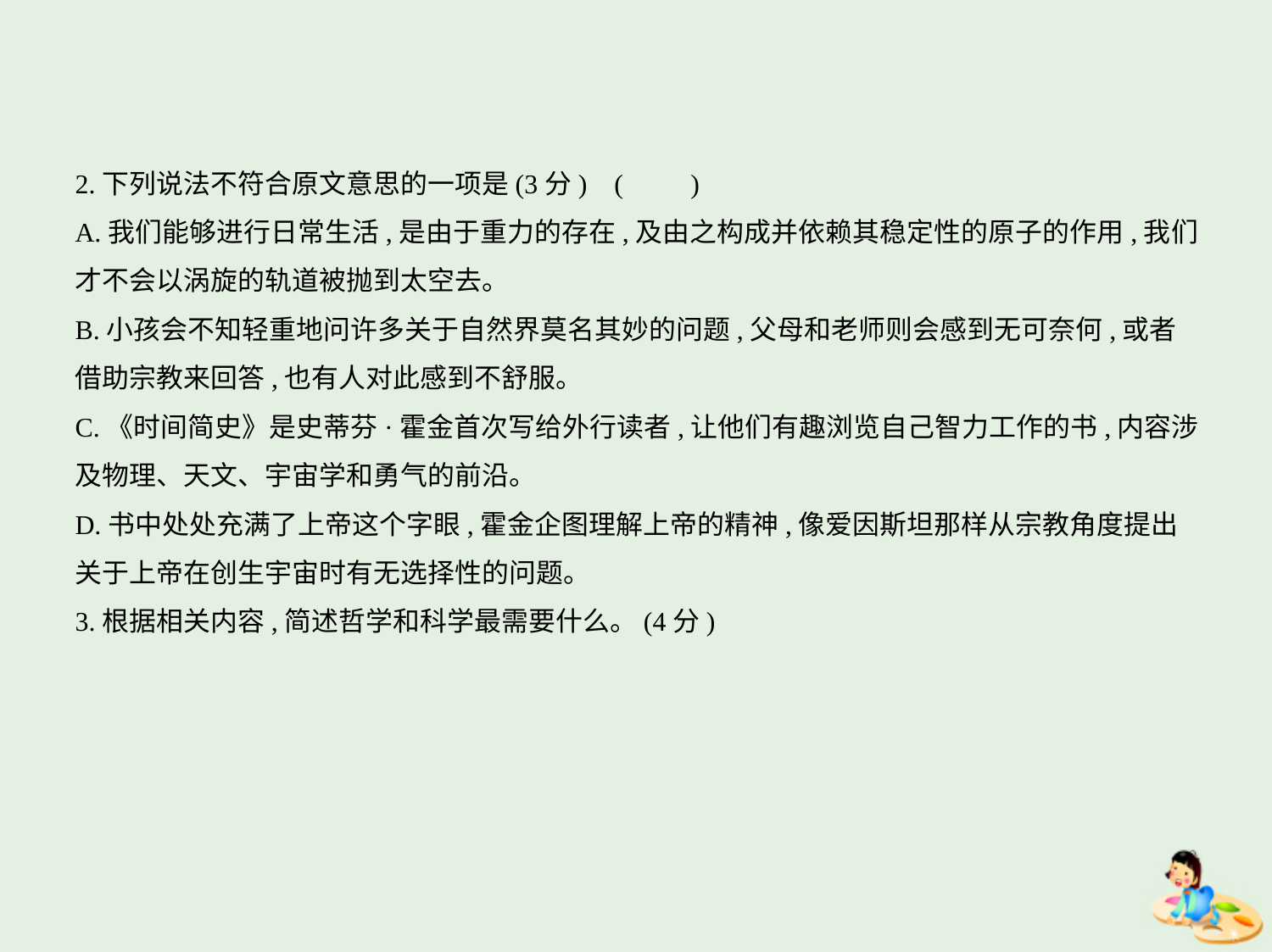

2.下列说法不符合原文意思的一项是(3分) (　　)
A.我们能够进行日常生活,是由于重力的存在,及由之构成并依赖其稳定性的原子的作用,我们
才不会以涡旋的轨道被抛到太空去。
B.小孩会不知轻重地问许多关于自然界莫名其妙的问题,父母和老师则会感到无可奈何,或者
借助宗教来回答,也有人对此感到不舒服。
C.《时间简史》是史蒂芬·霍金首次写给外行读者,让他们有趣浏览自己智力工作的书,内容涉
及物理、天文、宇宙学和勇气的前沿。
D.书中处处充满了上帝这个字眼,霍金企图理解上帝的精神,像爱因斯坦那样从宗教角度提出
关于上帝在创生宇宙时有无选择性的问题。
3.根据相关内容,简述哲学和科学最需要什么。(4分)